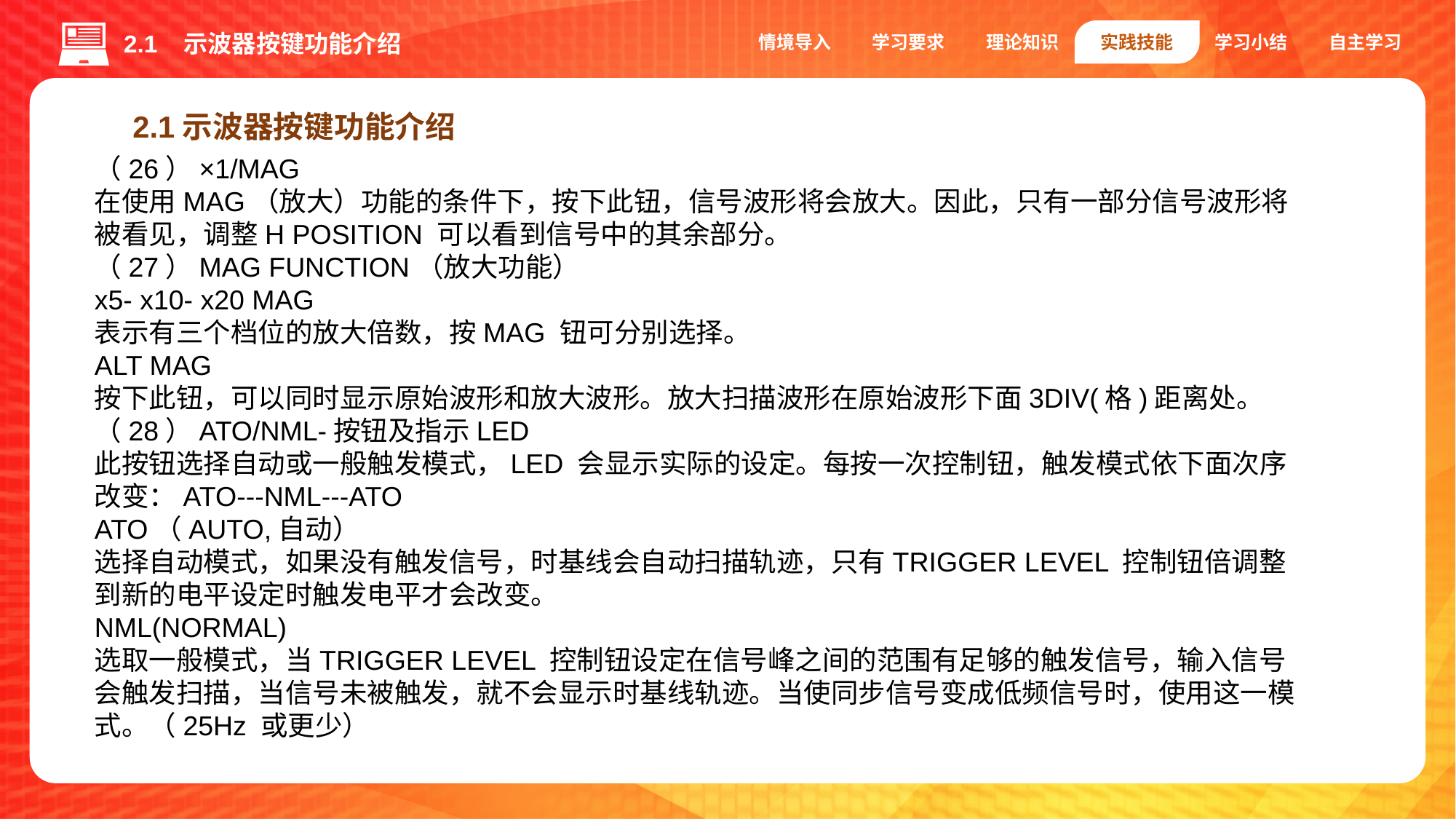

情境导入
学习要求
理论知识
实践技能
学习小结
自主学习

2.1   示波器按键功能介绍
2.1示波器按键功能介绍

（26）×1/MAG
在使用MAG（放大）功能的条件下，按下此钮，信号波形将会放大。因此，只有一部分信号波形将被看见，调整H POSITION 可以看到信号中的其余部分。
（27）MAG FUNCTION（放大功能）
x5- x10- x20 MAG
表示有三个档位的放大倍数，按MAG 钮可分别选择。
ALT MAG
按下此钮，可以同时显示原始波形和放大波形。放大扫描波形在原始波形下面3DIV(格)距离处。
（28）ATO/NML-按钮及指示LED
此按钮选择自动或一般触发模式，LED 会显示实际的设定。每按一次控制钮，触发模式依下面次序改变：ATO---NML---ATO
ATO（AUTO,自动）
选择自动模式，如果没有触发信号，时基线会自动扫描轨迹，只有TRIGGER LEVEL 控制钮倍调整到新的电平设定时触发电平才会改变。
NML(NORMAL)
选取一般模式，当TRIGGER LEVEL 控制钮设定在信号峰之间的范围有足够的触发信号，输入信号会触发扫描，当信号未被触发，就不会显示时基线轨迹。当使同步信号变成低频信号时，使用这一模式。（25Hz 或更少）